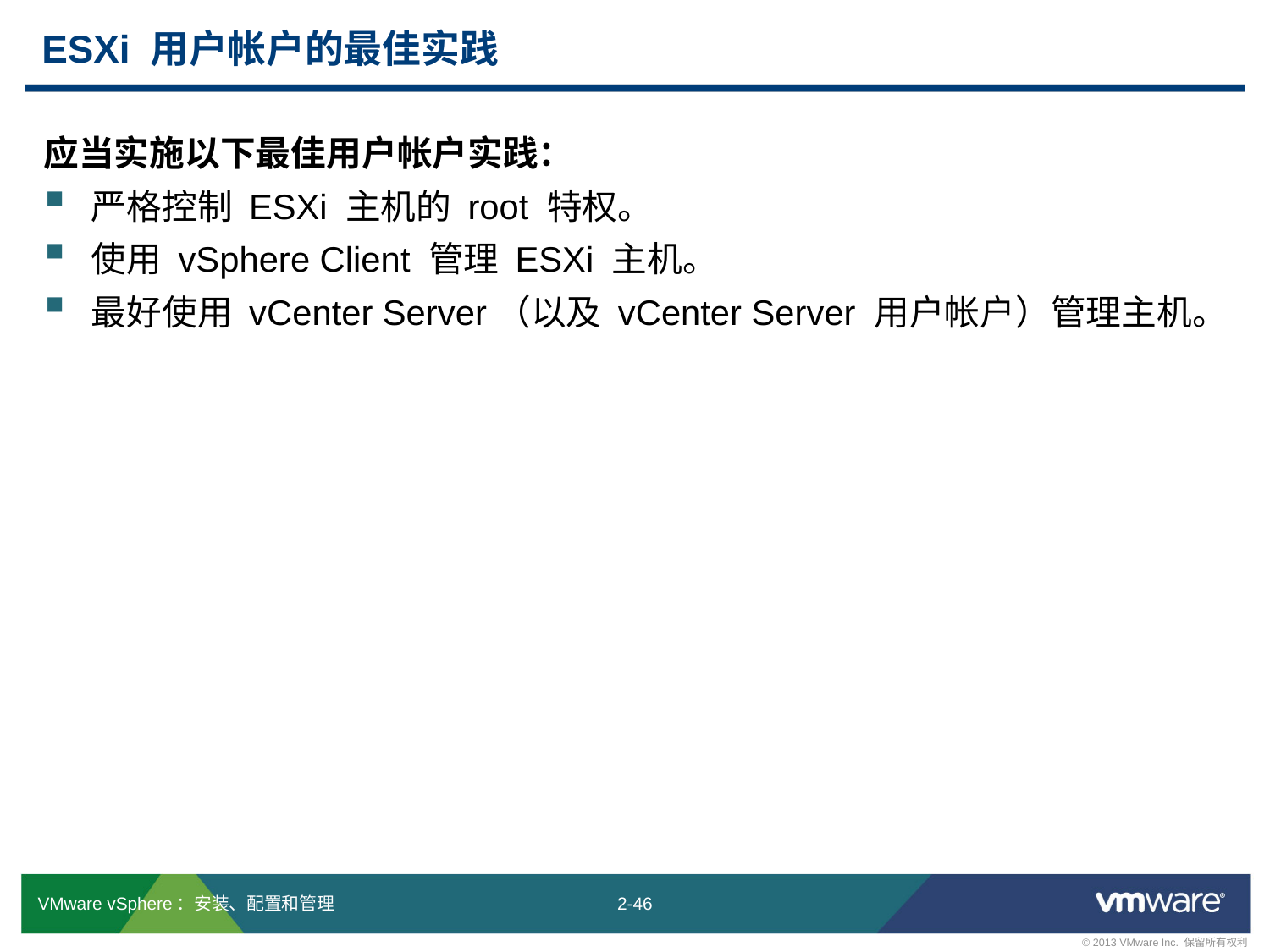

# ESXi 用户帐户的最佳实践
应当实施以下最佳用户帐户实践：
严格控制 ESXi 主机的 root 特权。
使用 vSphere Client 管理 ESXi 主机。
最好使用 vCenter Server（以及 vCenter Server 用户帐户）管理主机。